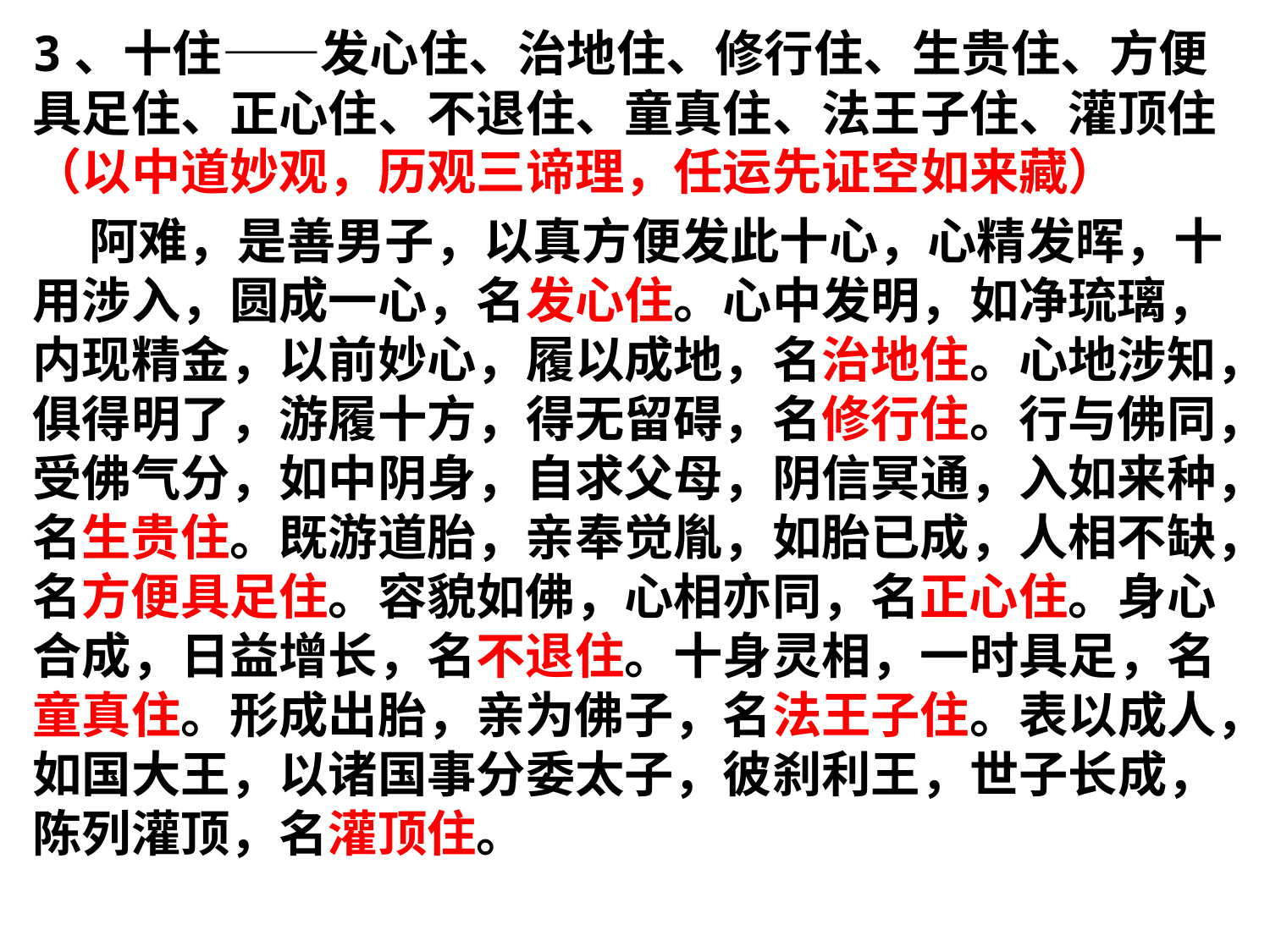

3、十住——发心住、治地住、修行住、生贵住、方便具足住、正心住、不退住、童真住、法王子住、灌顶住（以中道妙观，历观三谛理，任运先证空如来藏）
    阿难，是善男子，以真方便发此十心，心精发晖，十用涉入，圆成一心，名发心住。心中发明，如净琉璃，内现精金，以前妙心，履以成地，名治地住。心地涉知，俱得明了，游履十方，得无留碍，名修行住。行与佛同，受佛气分，如中阴身，自求父母，阴信冥通，入如来种，名生贵住。既游道胎，亲奉觉胤，如胎已成，人相不缺，名方便具足住。容貌如佛，心相亦同，名正心住。身心合成，日益增长，名不退住。十身灵相，一时具足，名童真住。形成出胎，亲为佛子，名法王子住。表以成人，如国大王，以诸国事分委太子，彼刹利王，世子长成，陈列灌顶，名灌顶住。